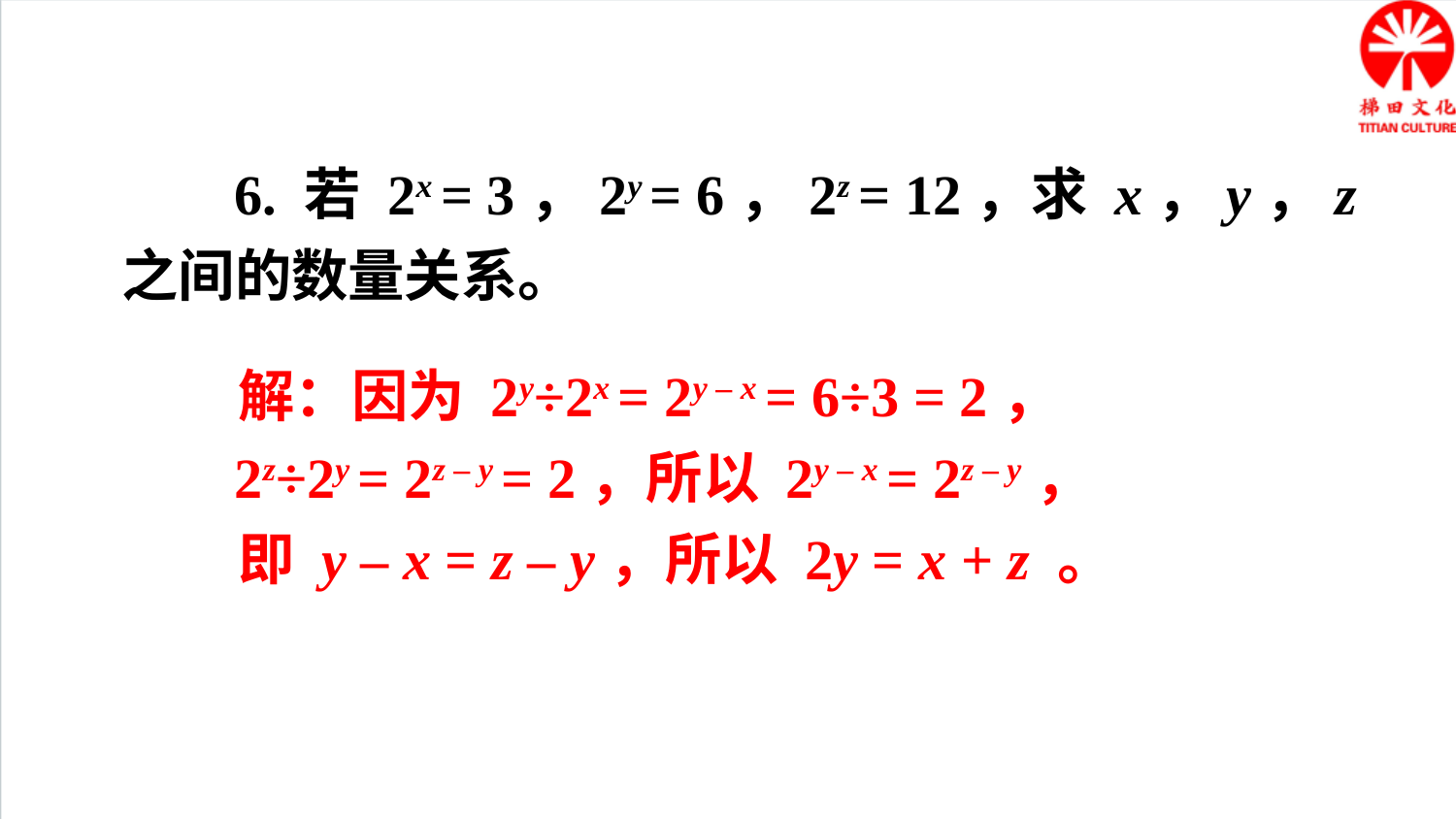

6. 若 2x = 3，2y = 6，2z = 12，求 x，y，z 之间的数量关系。
        解：因为 2y÷2x = 2y – x = 6÷3 = 2，
        2z÷2y = 2z – y = 2，所以 2y – x = 2z – y，
        即 y – x = z – y，所以 2y = x + z 。